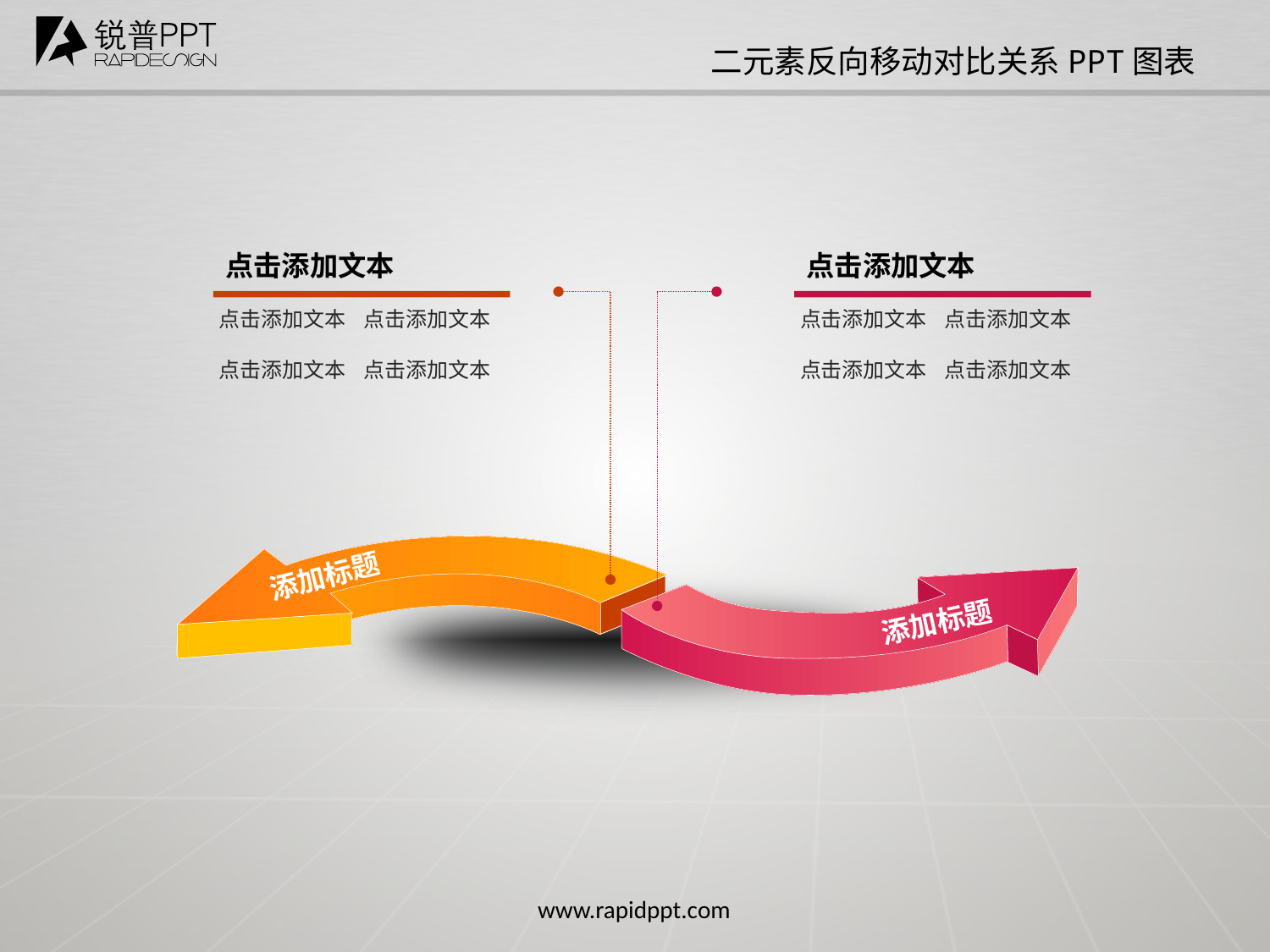

二元素反向移动对比关系PPT图表
点击添加文本
点击添加文本

点击添加文本
点击添加文本
点击添加文本
点击添加文本
点击添加文本
点击添加文本
点击添加文本
点击添加文本

添加标题

添加标题
www.rapidppt.com